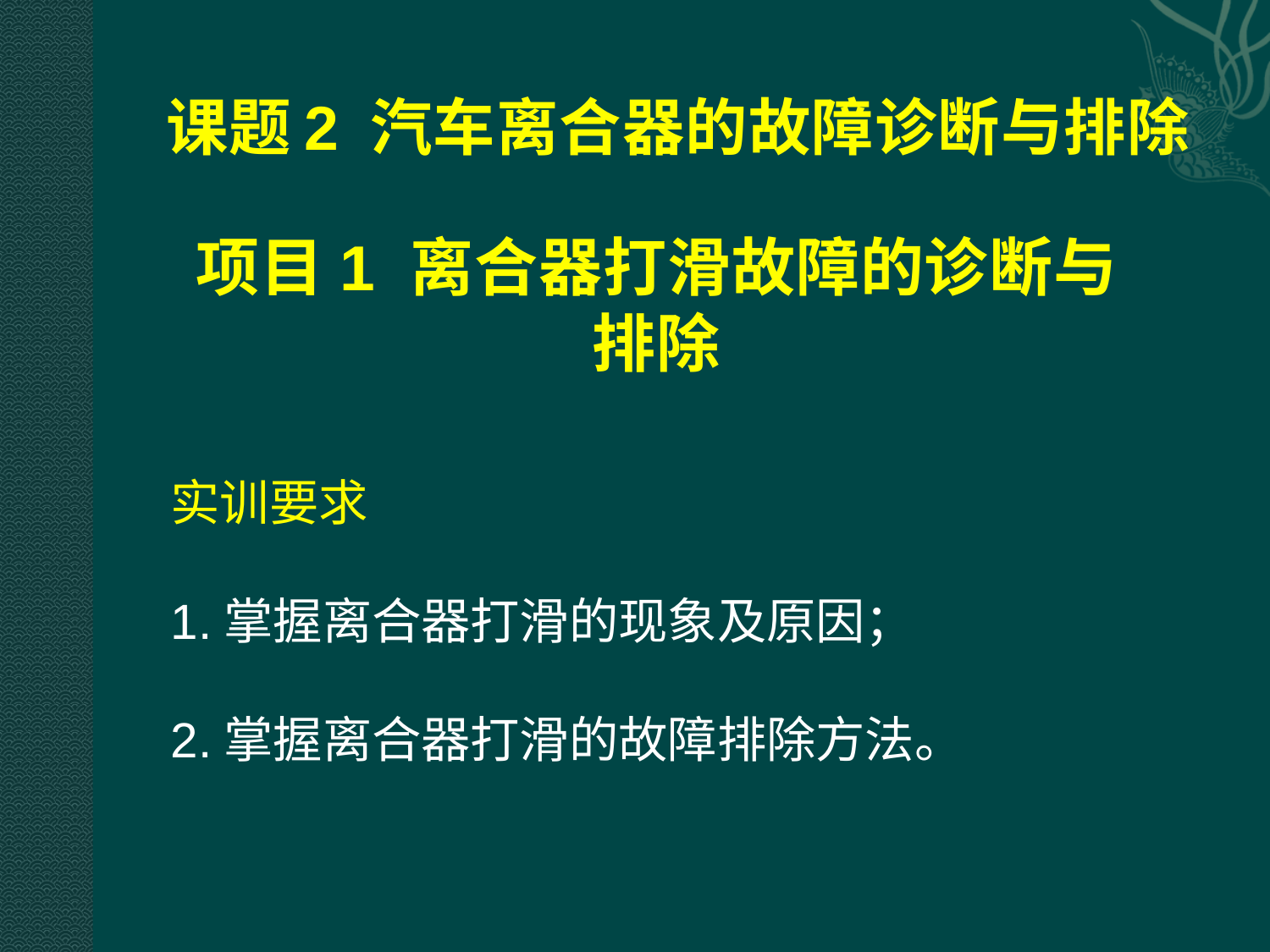

# 课题2 汽车离合器的故障诊断与排除
项目1 离合器打滑故障的诊断与
排除
实训要求
1.掌握离合器打滑的现象及原因；
2.掌握离合器打滑的故障排除方法。